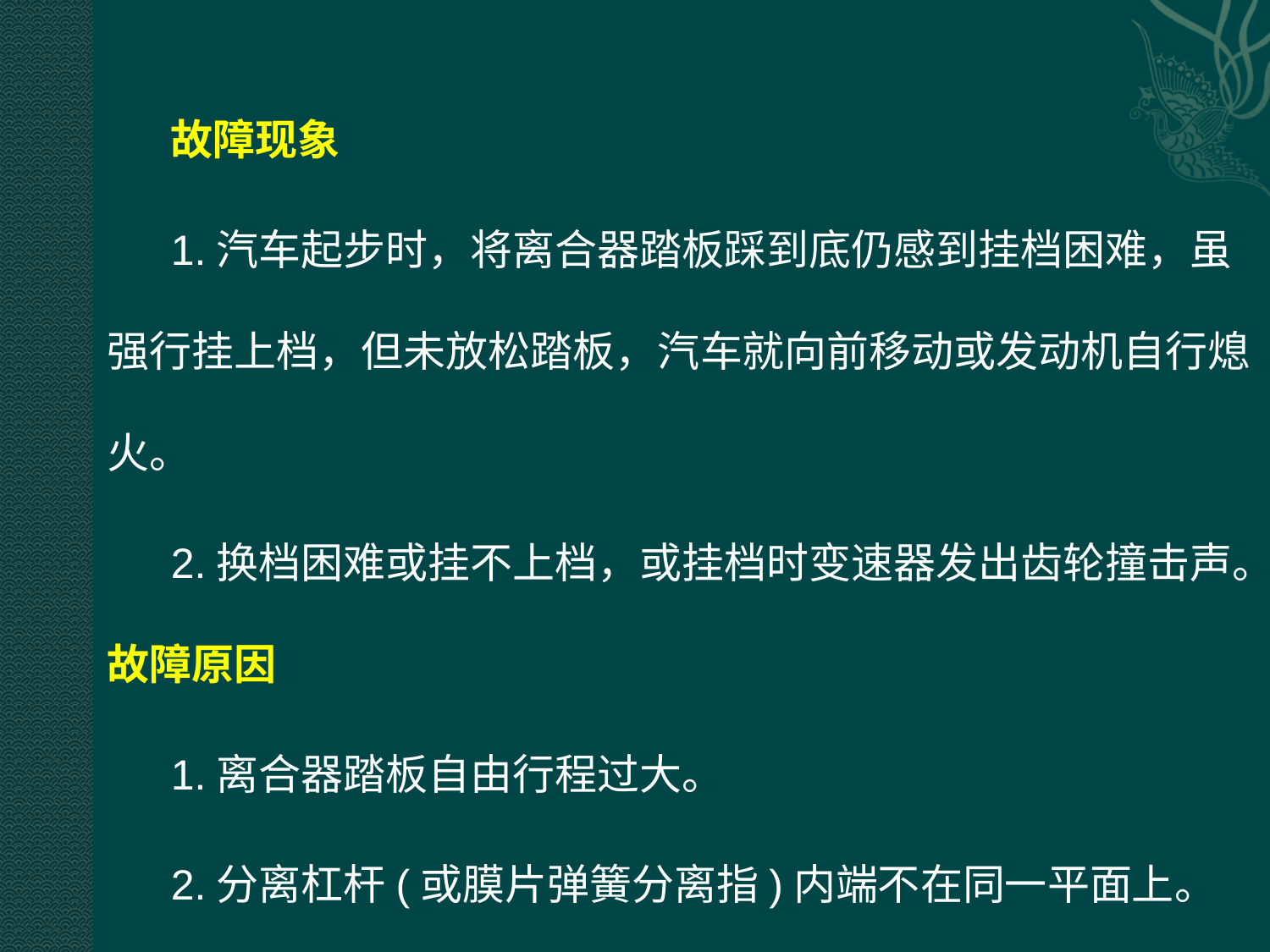

故障现象
1.汽车起步时，将离合器踏板踩到底仍感到挂档困难，虽强行挂上档，但未放松踏板，汽车就向前移动或发动机自行熄火。
2.换档困难或挂不上档，或挂档时变速器发出齿轮撞击声。故障原因
1.离合器踏板自由行程过大。
2.分离杠杆(或膜片弹簧分离指)内端不在同一平面上。